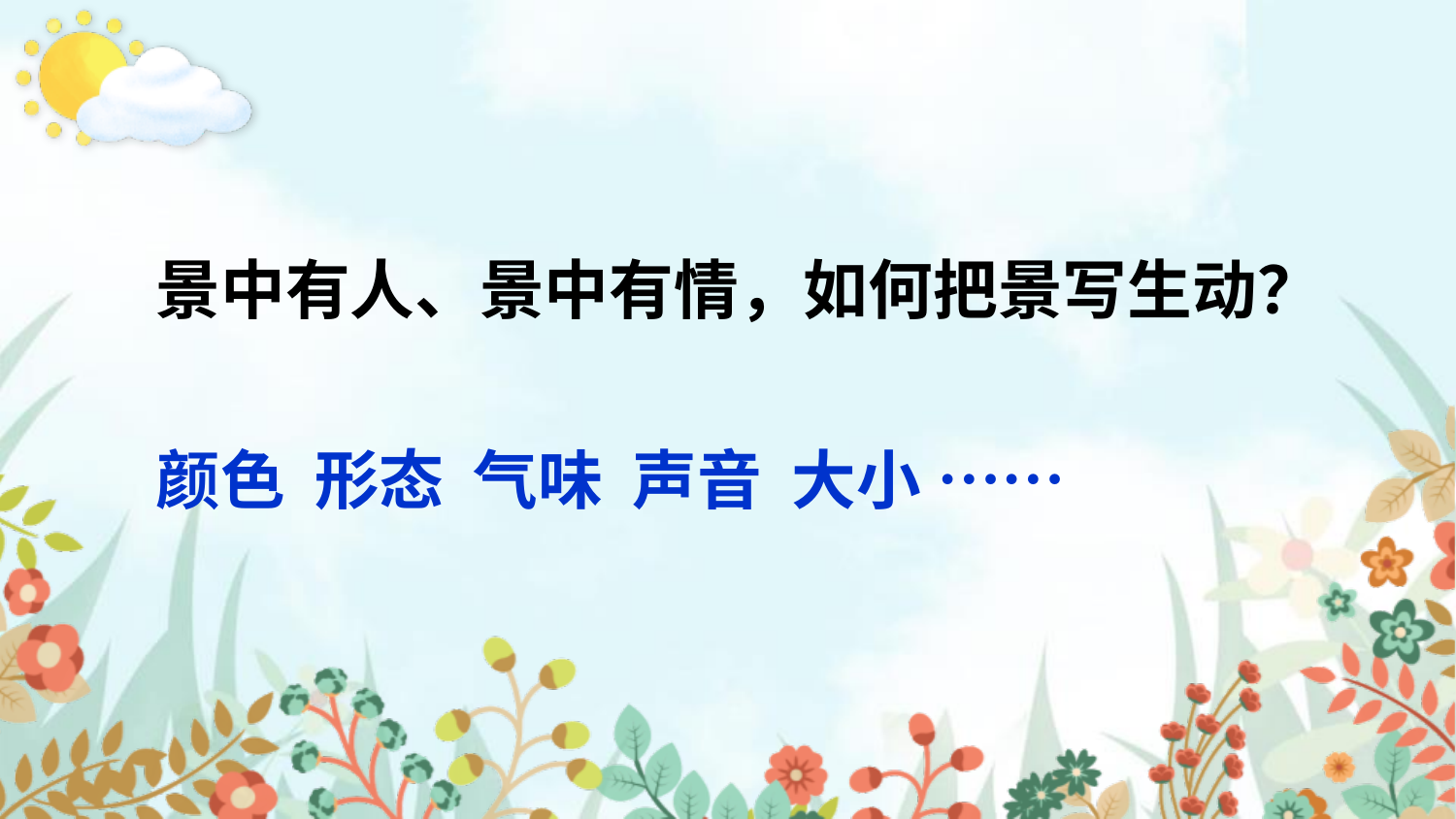

景中有人、景中有情，如何把景写生动？
颜色  形态  气味  声音  大小 ……